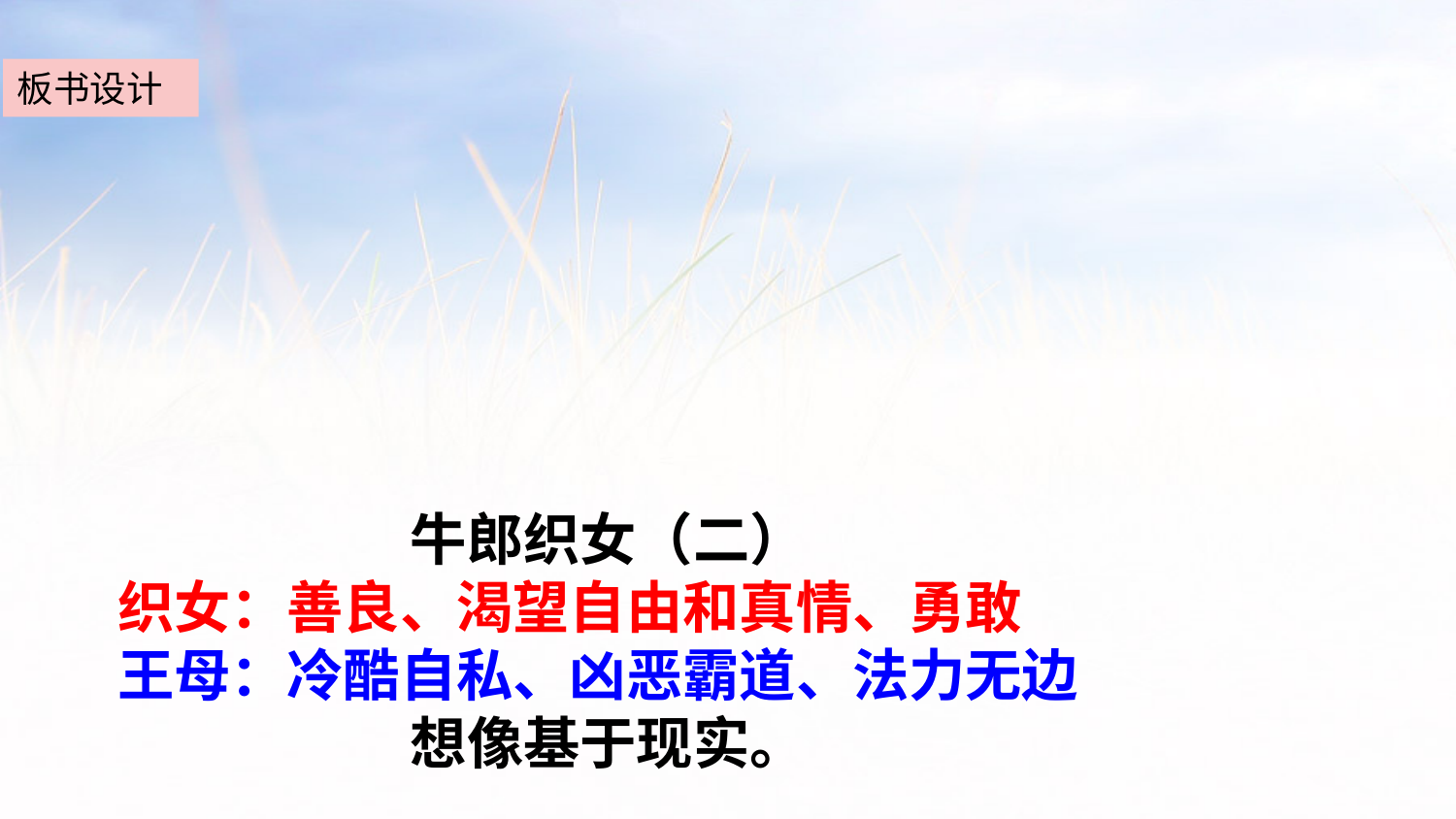

板书设计
牛郎织女（二）
    织女：善良、渴望自由和真情、勇敢
    王母：冷酷自私、凶恶霸道、法力无边
想像基于现实。